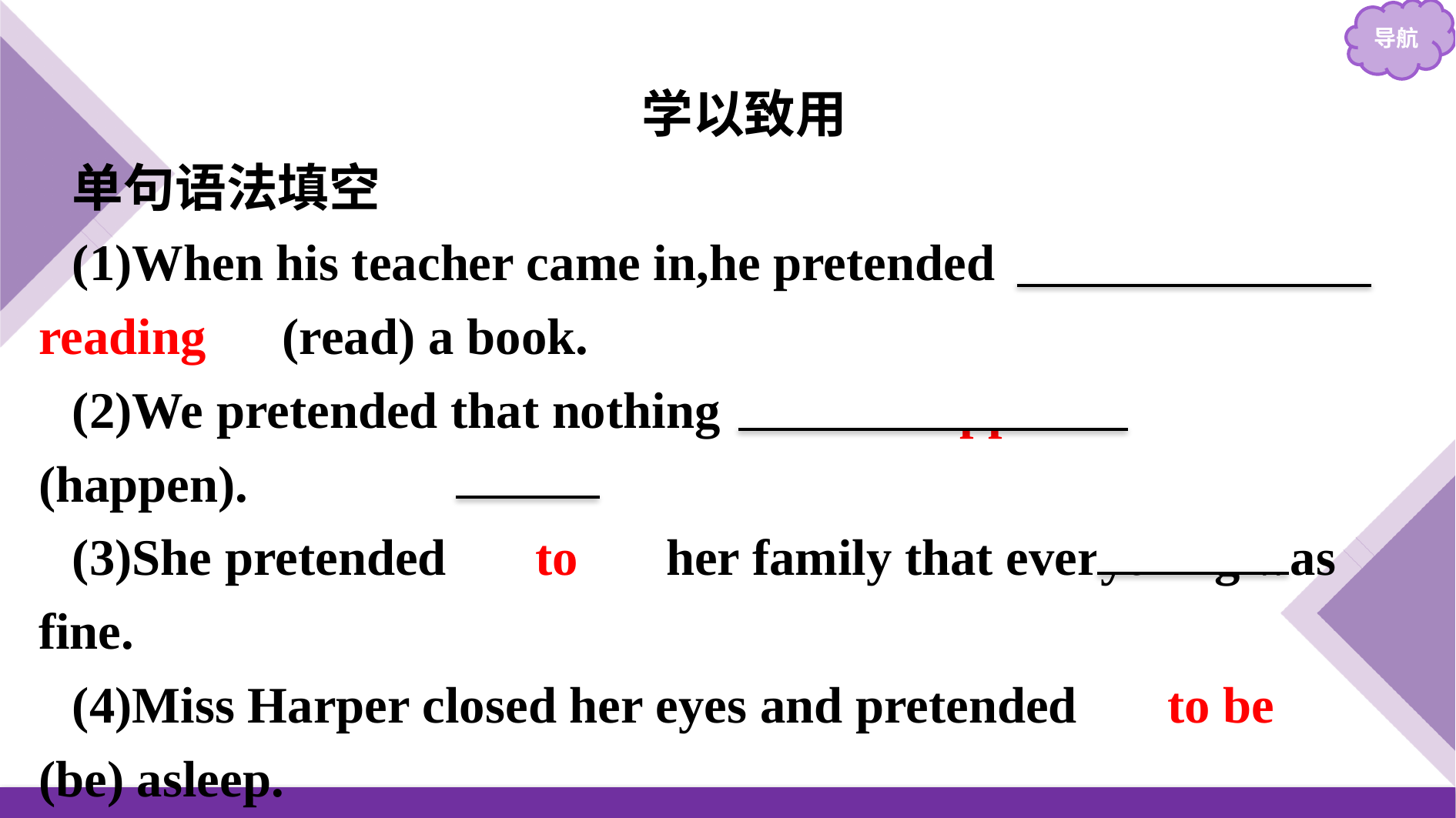

学以致用
单句语法填空
(1)When his teacher came in,he pretended 　to be reading　(read) a book.
(2)We pretended that nothing 　had happened　(happen).
(3)She pretended 　to　 her family that everything was fine.
(4)Miss Harper closed her eyes and pretended 　to be　(be) asleep.